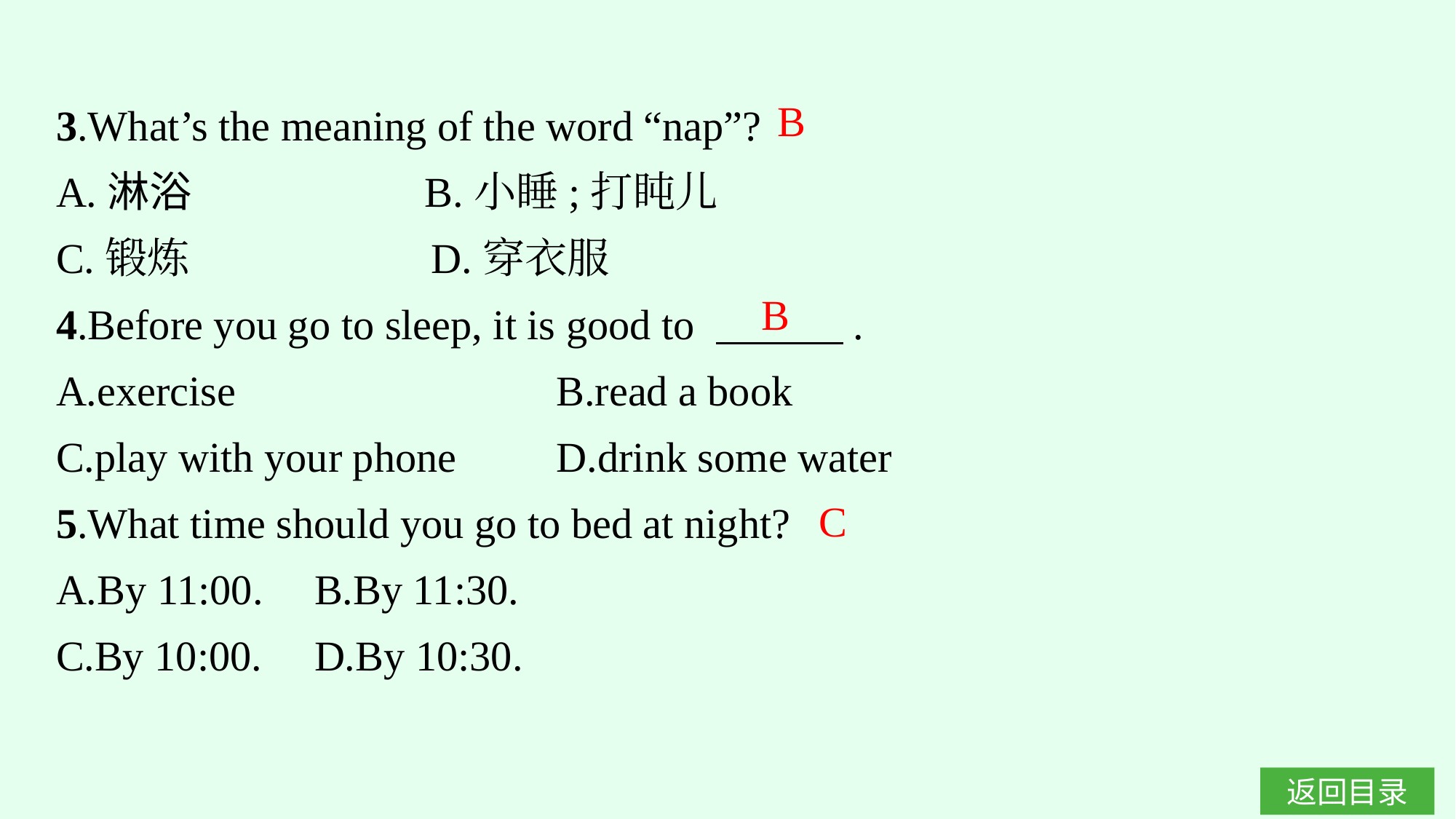

3.What’s the meaning of the word “nap”?
A.淋浴　　　　 　B.小睡;打盹儿
C.锻炼			D.穿衣服
4.Before you go to sleep, it is good to 　　　.
A.exercise			B.read a book
C.play with your phone	D.drink some water
5.What time should you go to bed at night?
A.By 11:00.	B.By 11:30.
C.By 10:00.	D.By 10:30.
B
B
C